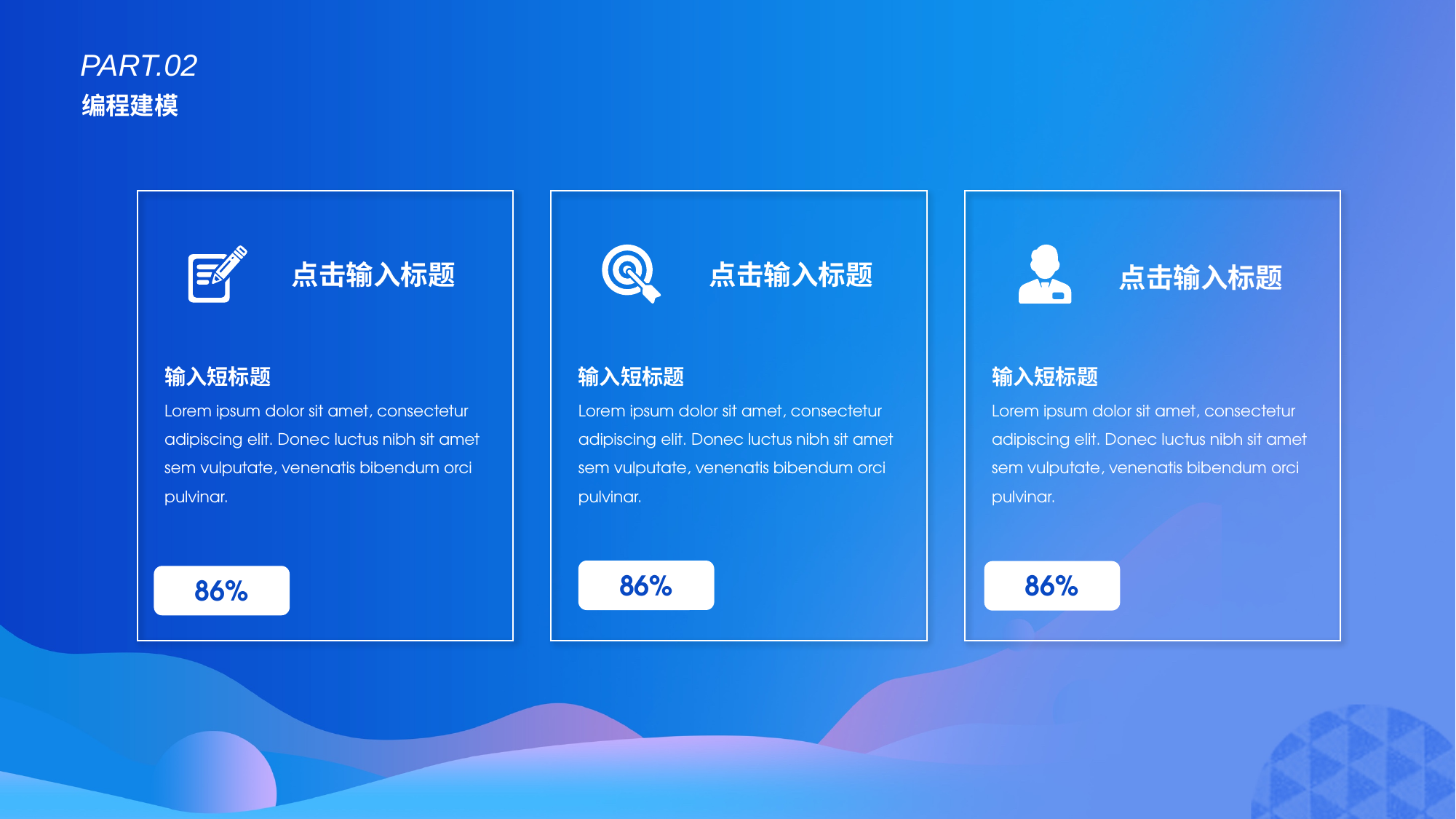

PART.02
编程建模

点击输入标题
点击输入标题
点击输入标题
输入短标题
Lorem ipsum dolor sit amet, consectetur adipiscing elit. Donec luctus nibh sit amet sem vulputate, venenatis bibendum orci pulvinar.
输入短标题
Lorem ipsum dolor sit amet, consectetur adipiscing elit. Donec luctus nibh sit amet sem vulputate, venenatis bibendum orci pulvinar.
输入短标题
Lorem ipsum dolor sit amet, consectetur adipiscing elit. Donec luctus nibh sit amet sem vulputate, venenatis bibendum orci pulvinar.
86%
86%
86%